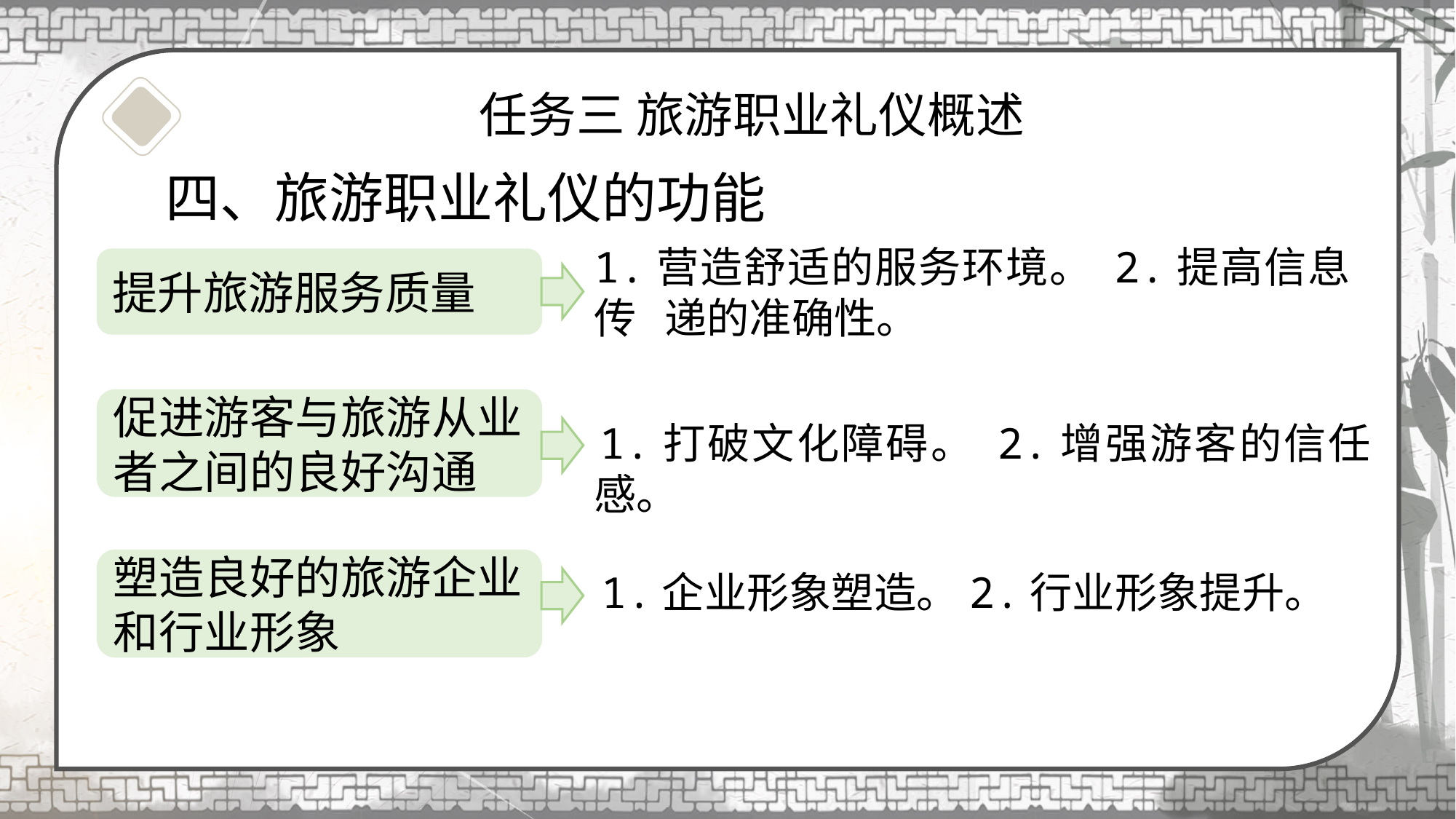

# 任务三 旅游职业礼仪概述
四、旅游职业礼仪的功能
1.营造舒适的服务环境。 2.提高信息传   递的准确性。
提升旅游服务质量

促进游客与旅游从业者之间的良好沟通
 1.打破文化障碍。 2.增强游客的信任感。

塑造良好的旅游企业和行业形象
1.企业形象塑造。2.行业形象提升。